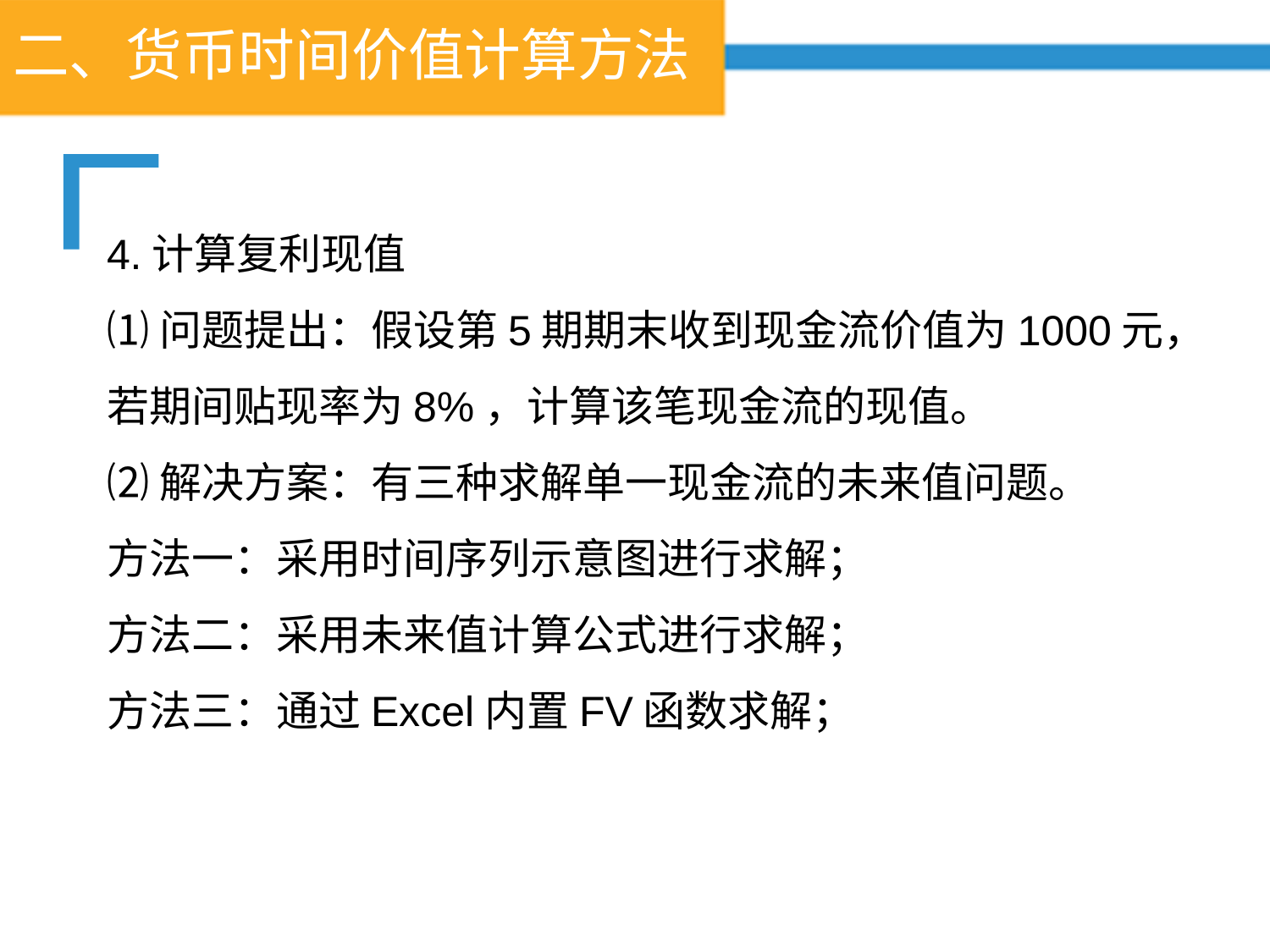

# 二、货币时间价值计算方法

4.计算复利现值
⑴问题提出：假设第5期期末收到现金流价值为1000元，若期间贴现率为8%，计算该笔现金流的现值。
⑵解决方案：有三种求解单一现金流的未来值问题。
方法一：采用时间序列示意图进行求解；
方法二：采用未来值计算公式进行求解；
方法三：通过Excel内置FV函数求解；